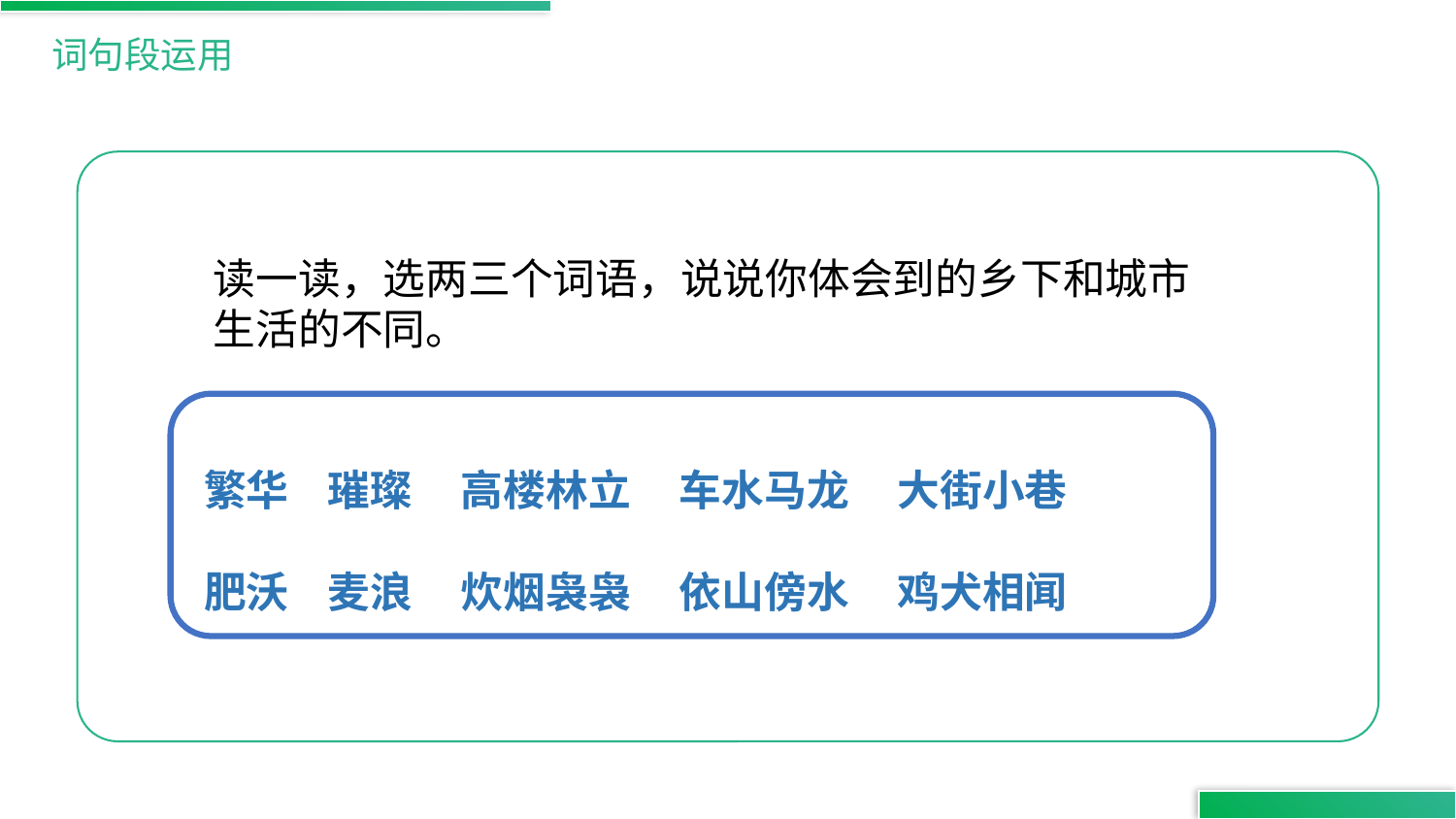

词句段运用
读一读，选两三个词语，说说你体会到的乡下和城市生活的不同。

繁华    璀璨     高楼林立     车水马龙     大街小巷
肥沃    麦浪     炊烟袅袅     依山傍水     鸡犬相闻